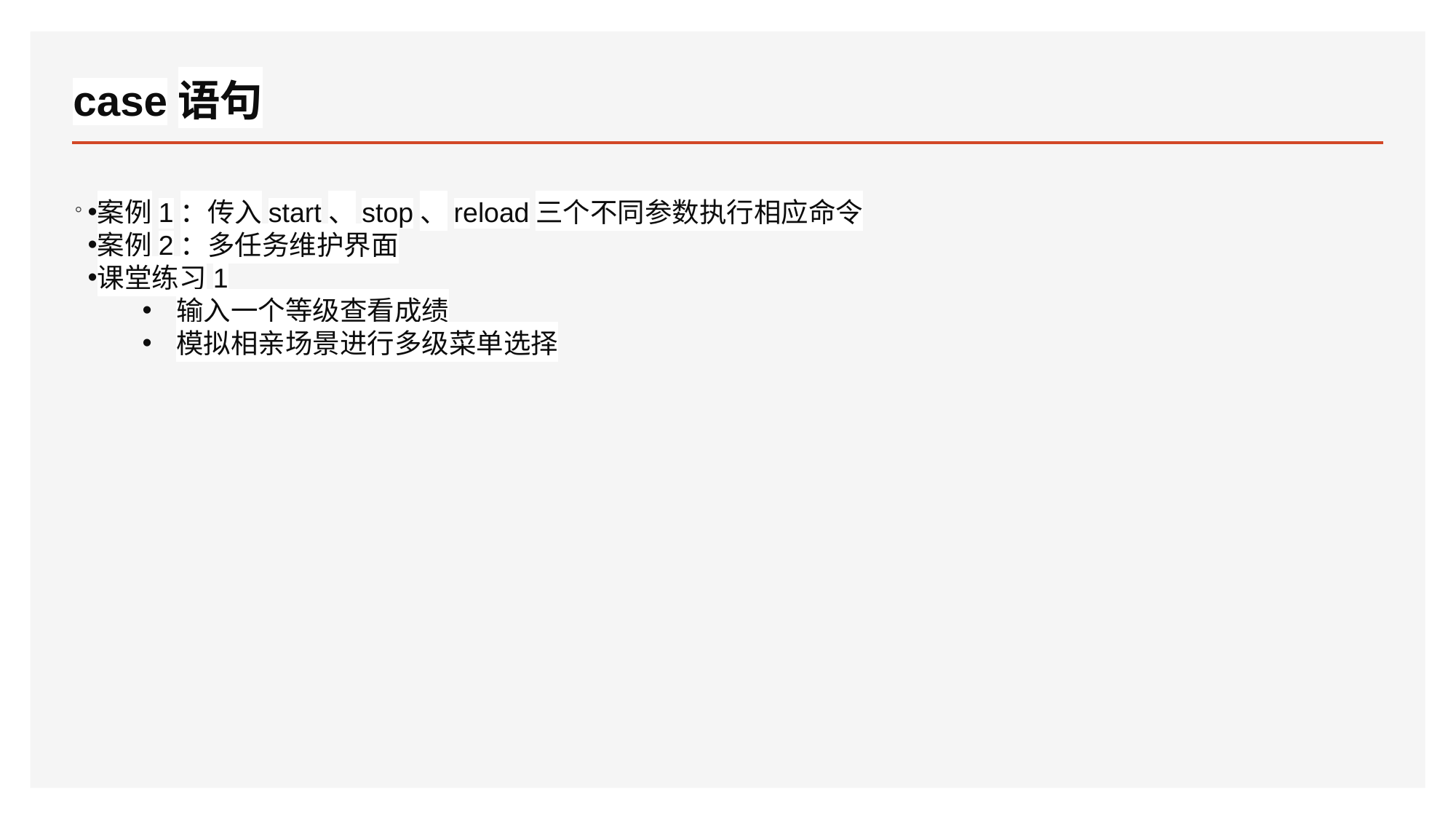

# case语句
。
案例1：传入start、stop、reload三个不同参数执行相应命令
案例2：多任务维护界面
课堂练习1
输入一个等级查看成绩
模拟相亲场景进行多级菜单选择